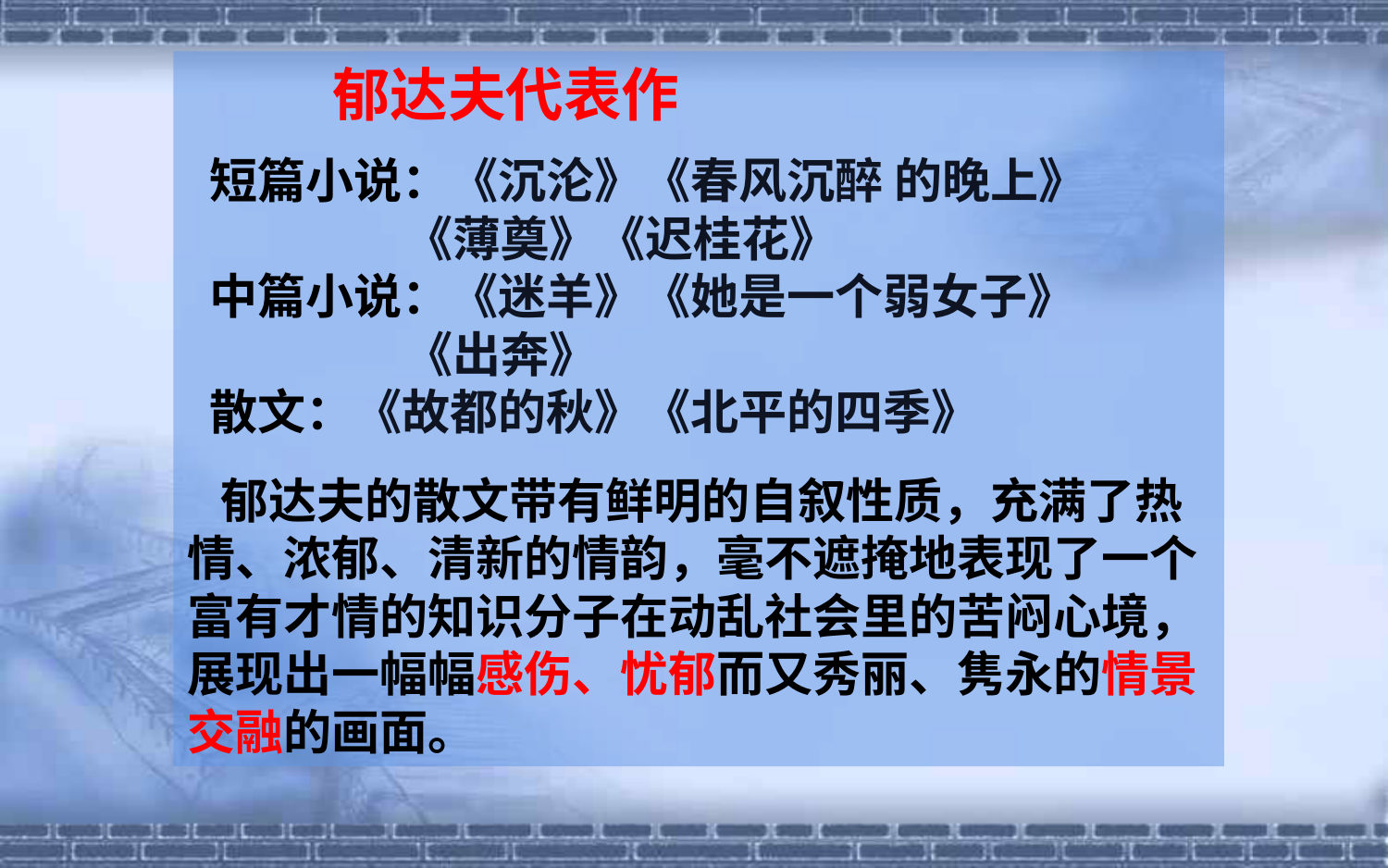

郁达夫代表作

 短篇小说：《沉沦》《春风沉醉 的晚上》
                   《薄奠》《迟桂花》
 中篇小说：《迷羊》《她是一个弱女子》
                   《出奔》
 散文：《故都的秋》《北平的四季》

  郁达夫的散文带有鲜明的自叙性质，充满了热情、浓郁、清新的情韵，毫不遮掩地表现了一个富有才情的知识分子在动乱社会里的苦闷心境，展现出一幅幅感伤、忧郁而又秀丽、隽永的情景交融的画面。